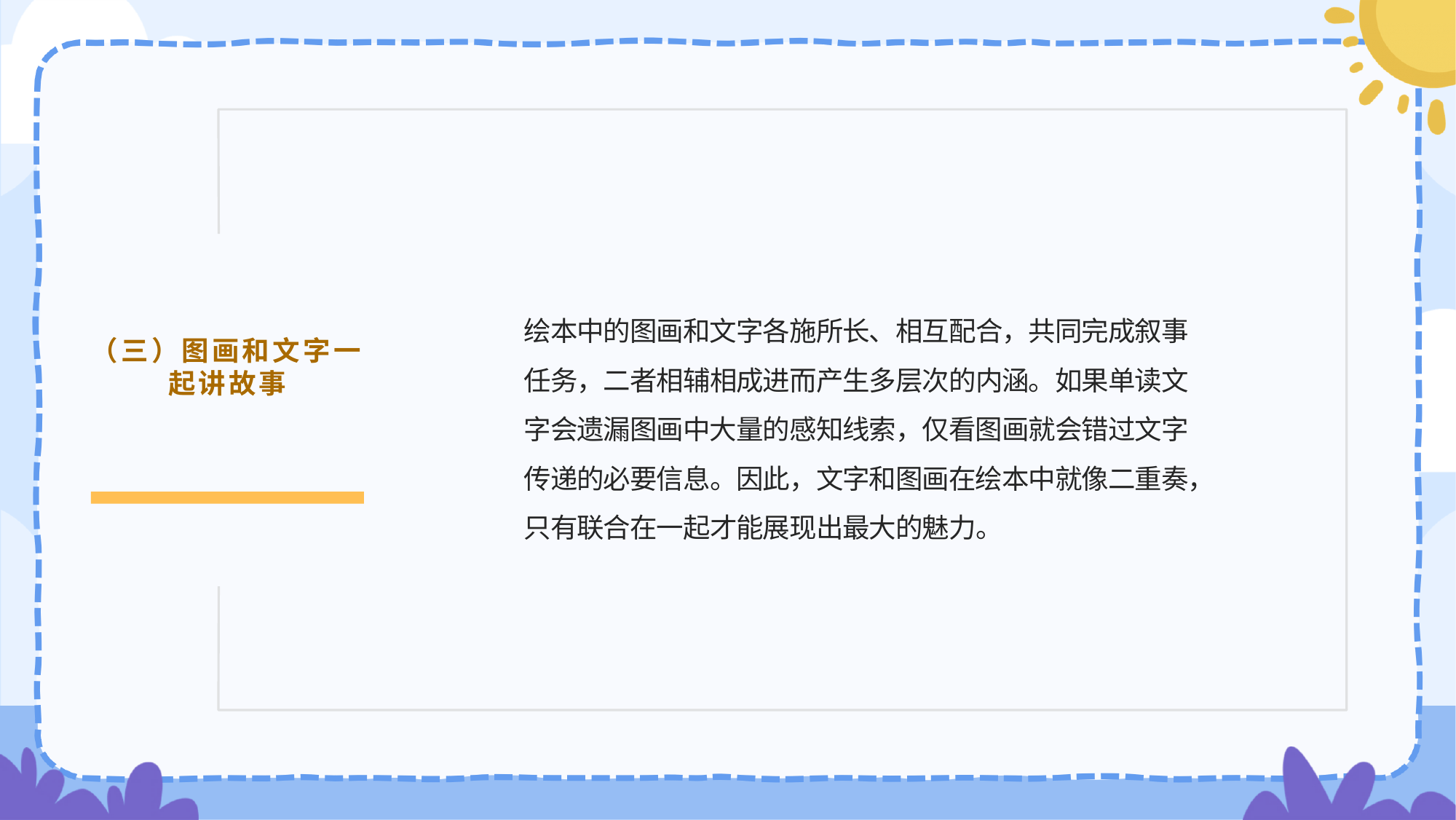

（三）图画和文字一起讲故事

绘本中的图画和文字各施所长、相互配合，共同完成叙事任务，二者相辅相成进而产生多层次的内涵。如果单读文字会遗漏图画中大量的感知线索，仅看图画就会错过文字传递的必要信息。因此，文字和图画在绘本中就像二重奏，只有联合在一起才能展现出最大的魅力。